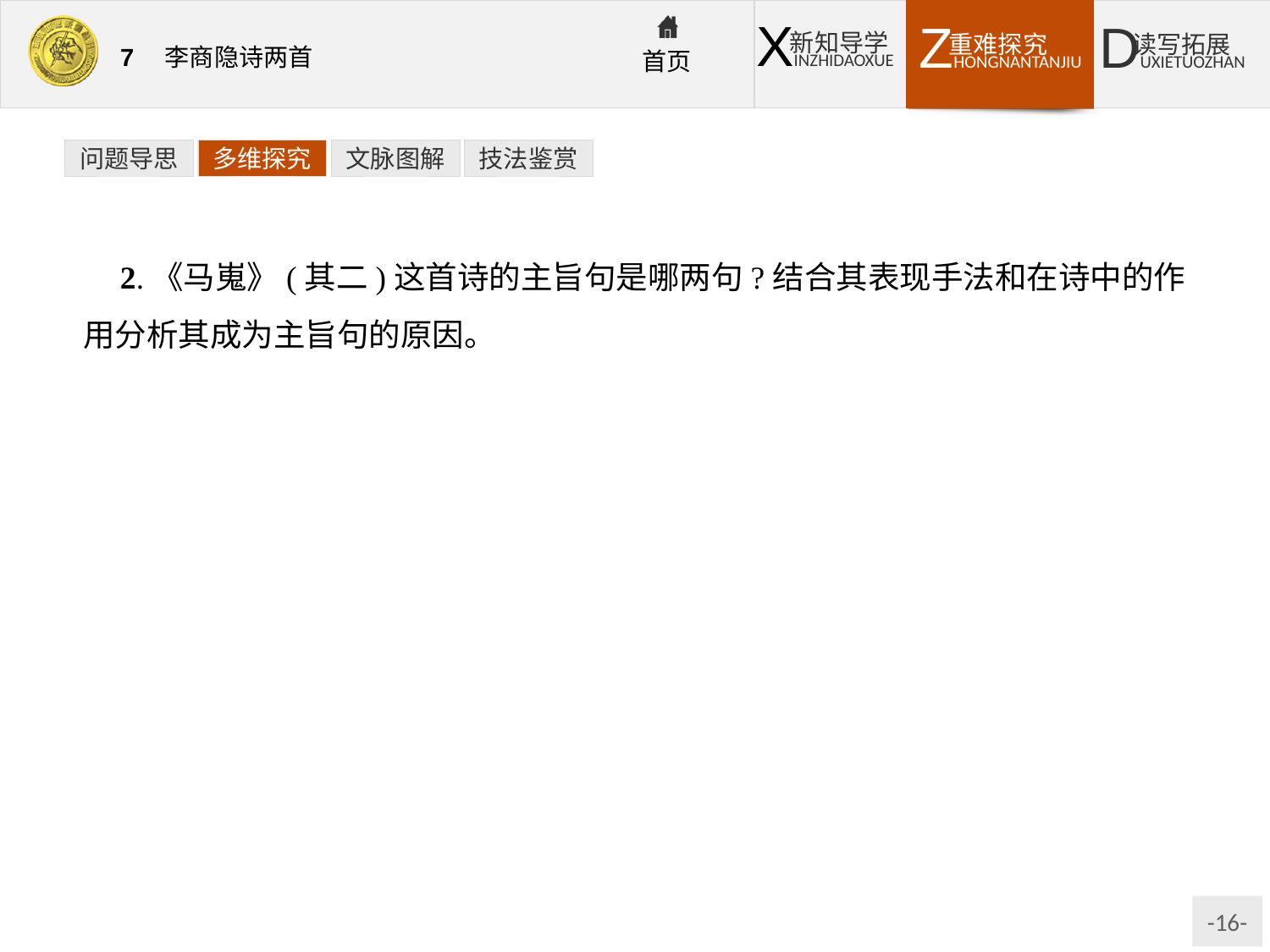

问题导思
多维探究
文脉图解
技法鉴赏
2.《马嵬》(其二)这首诗的主旨句是哪两句?结合其表现手法和在诗中的作用分析其成为主旨句的原因。
提示:这首诗以“马嵬”为题,重点是写唐玄宗在马嵬驿为“六军”所逼,“赐”死杨贵妃的故事。首联用讥讽的语调写了杨贵妃之死,中间两联写马嵬之变和发生悲剧的经过,尾联是对前六句的总结,所以“主旨句”是尾联“如何四纪为天子,不及卢家有莫愁”。这句诗运用了对比的表现手法,将高贵的天子和平民百姓相比,将前因和后果对比,用“如何”二字开启读者的心灵,引导读者深思唐、杨悲剧的根源:李隆基晚年荒淫好色,怠于政事,任用奸臣,远离忠贤,以至于酿成自己的爱情悲剧。这正是这首诗的主旨所在。